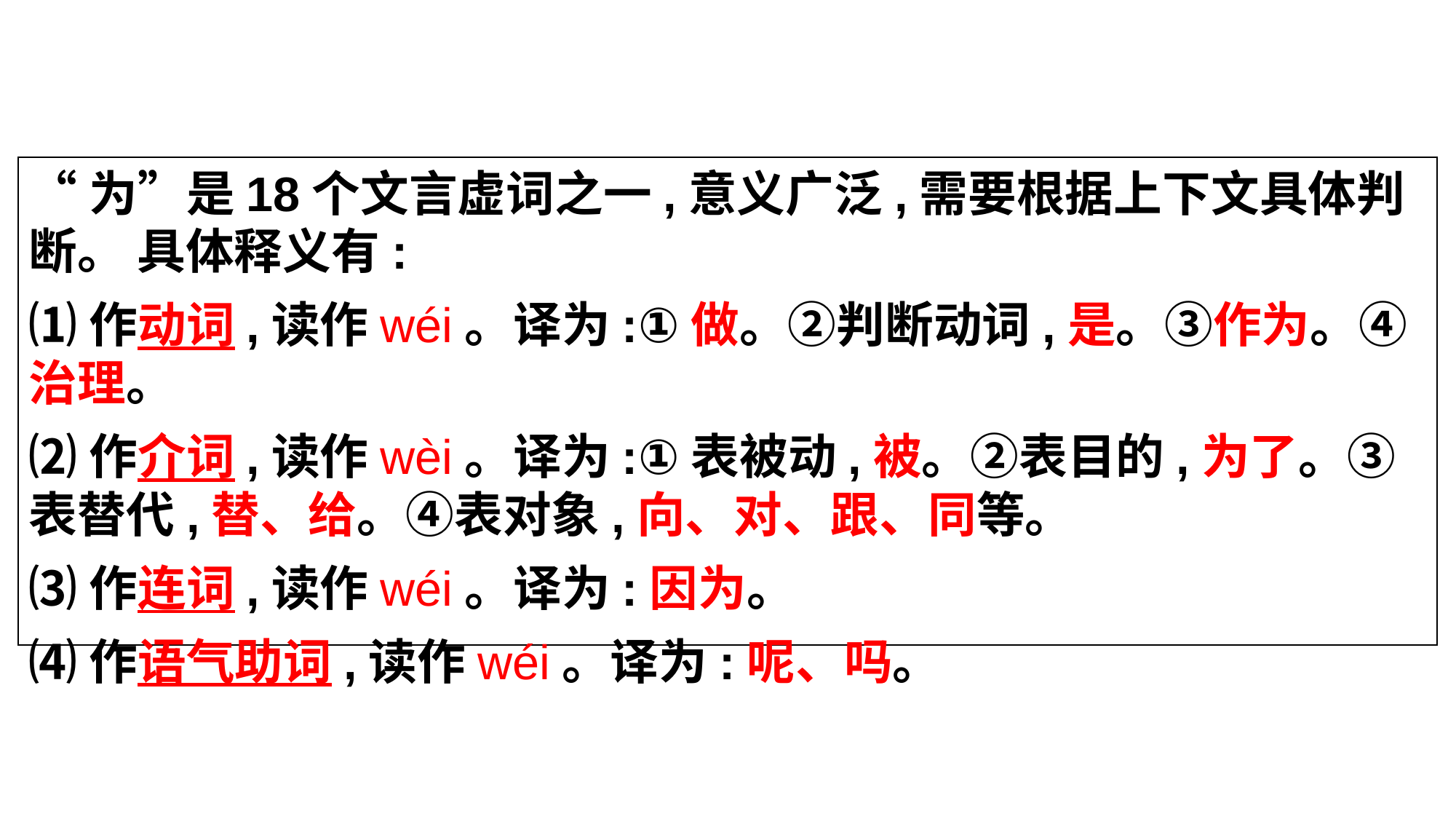

“为”是18个文言虚词之一,意义广泛,需要根据上下文具体判断。 具体释义有:
⑴作动词,读作wéi。译为:①做。②判断动词,是。③作为。④治理。
⑵作介词,读作wèi。译为:①表被动,被。②表目的,为了。③表替代,替、给。④表对象,向、对、跟、同等。
⑶作连词,读作wéi。译为:因为。
⑷作语气助词,读作wéi。译为:呢、吗。